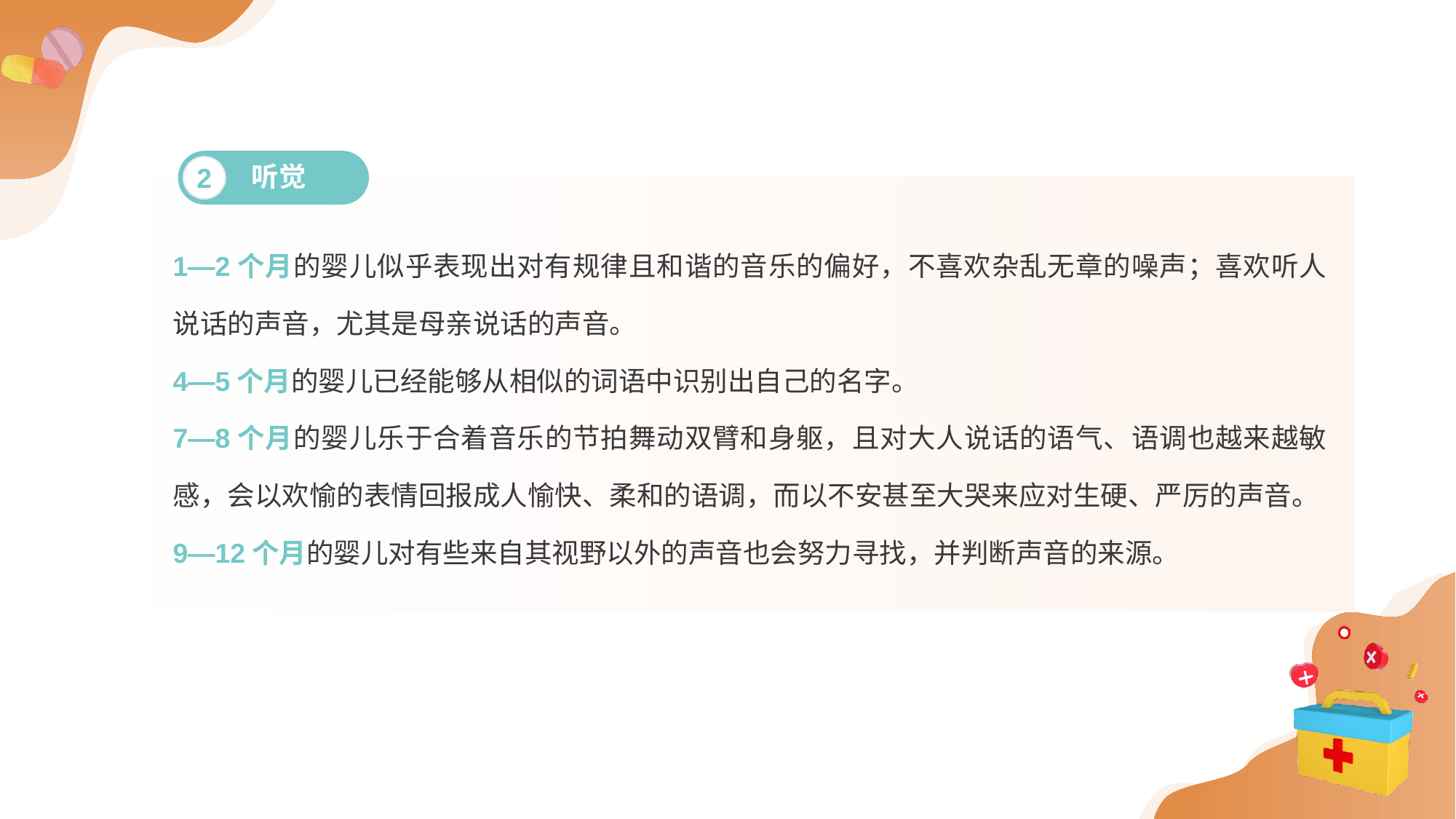

听觉

2

1—2个月的婴儿似乎表现出对有规律且和谐的音乐的偏好，不喜欢杂乱无章的噪声；喜欢听人说话的声音，尤其是母亲说话的声音。
4—5个月的婴儿已经能够从相似的词语中识别出自己的名字。
7—8个月的婴儿乐于合着音乐的节拍舞动双臂和身躯，且对大人说话的语气、语调也越来越敏感，会以欢愉的表情回报成人愉快、柔和的语调，而以不安甚至大哭来应对生硬、严厉的声音。
9—12个月的婴儿对有些来自其视野以外的声音也会努力寻找，并判断声音的来源。